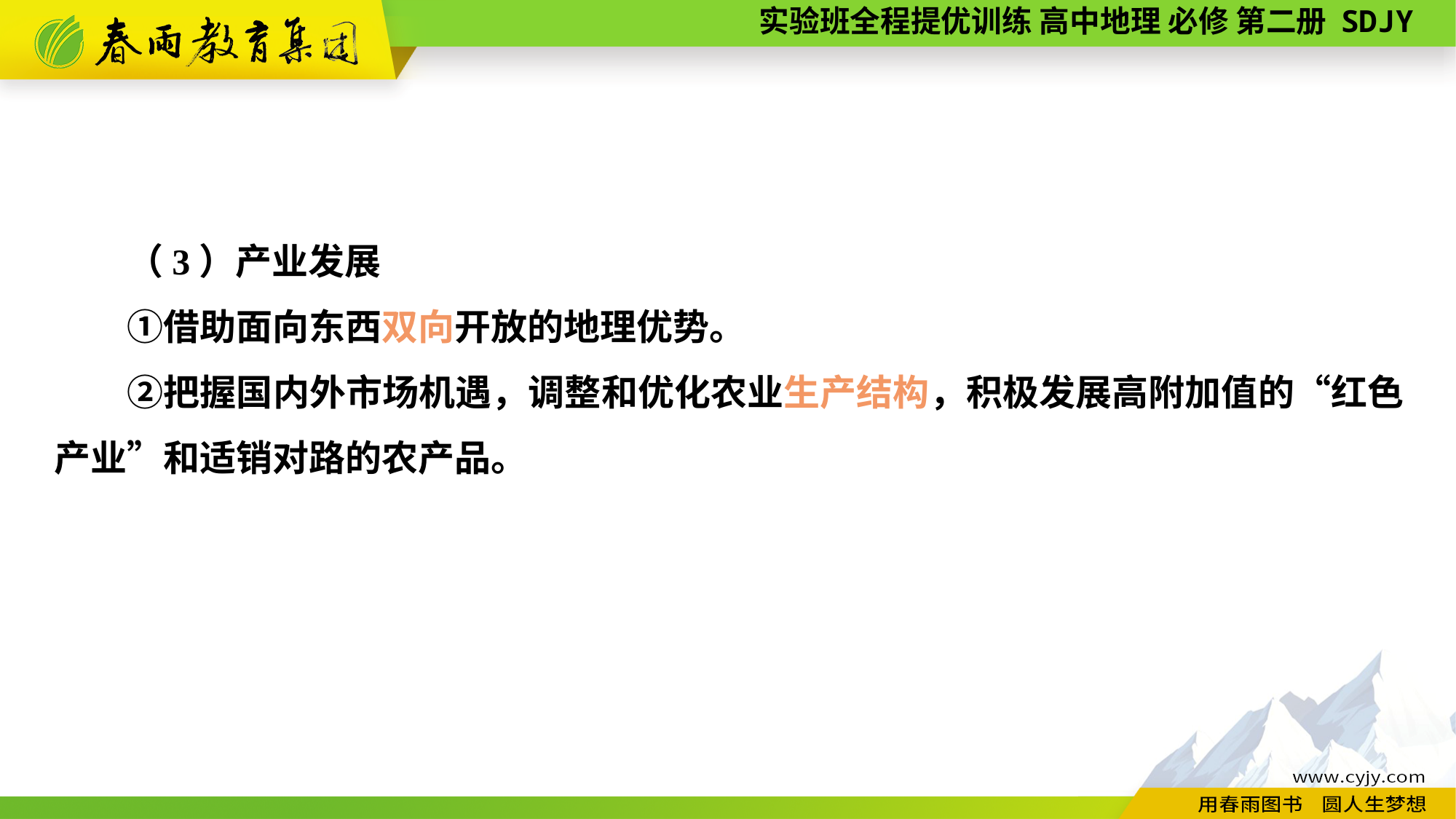

（3）产业发展
　　①借助面向东西双向开放的地理优势。
　　②把握国内外市场机遇，调整和优化农业生产结构，积极发展高附加值的“红色产业”和适销对路的农产品。